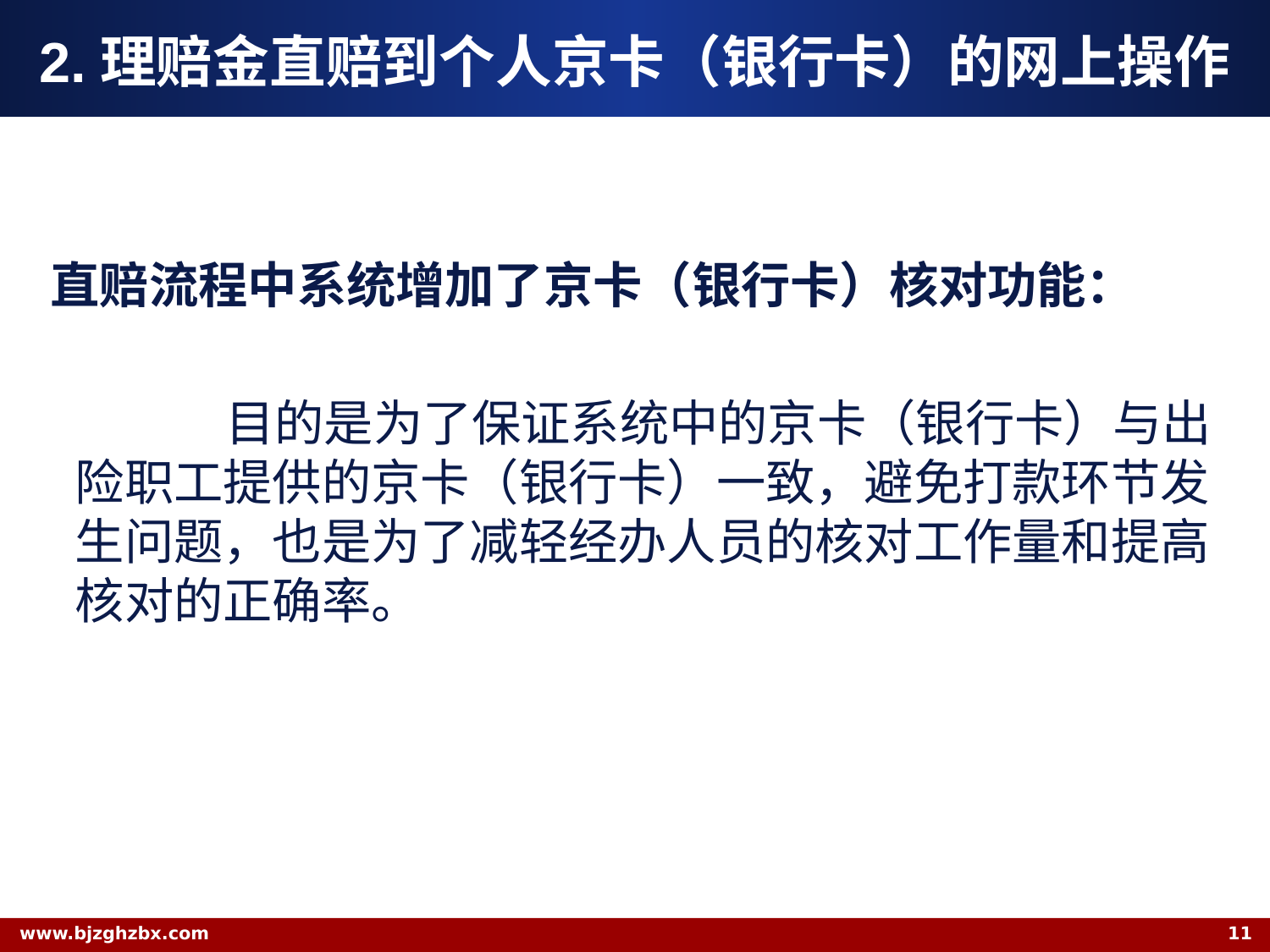

# 2.理赔金直赔到个人京卡（银行卡）的网上操作

 直赔流程中系统增加了京卡（银行卡）核对功能：

		 目的是为了保证系统中的京卡（银行卡）与出险职工提供的京卡（银行卡）一致，避免打款环节发生问题，也是为了减轻经办人员的核对工作量和提高核对的正确率。
www.bjzghzbx.com                                                                                                                                                                      11